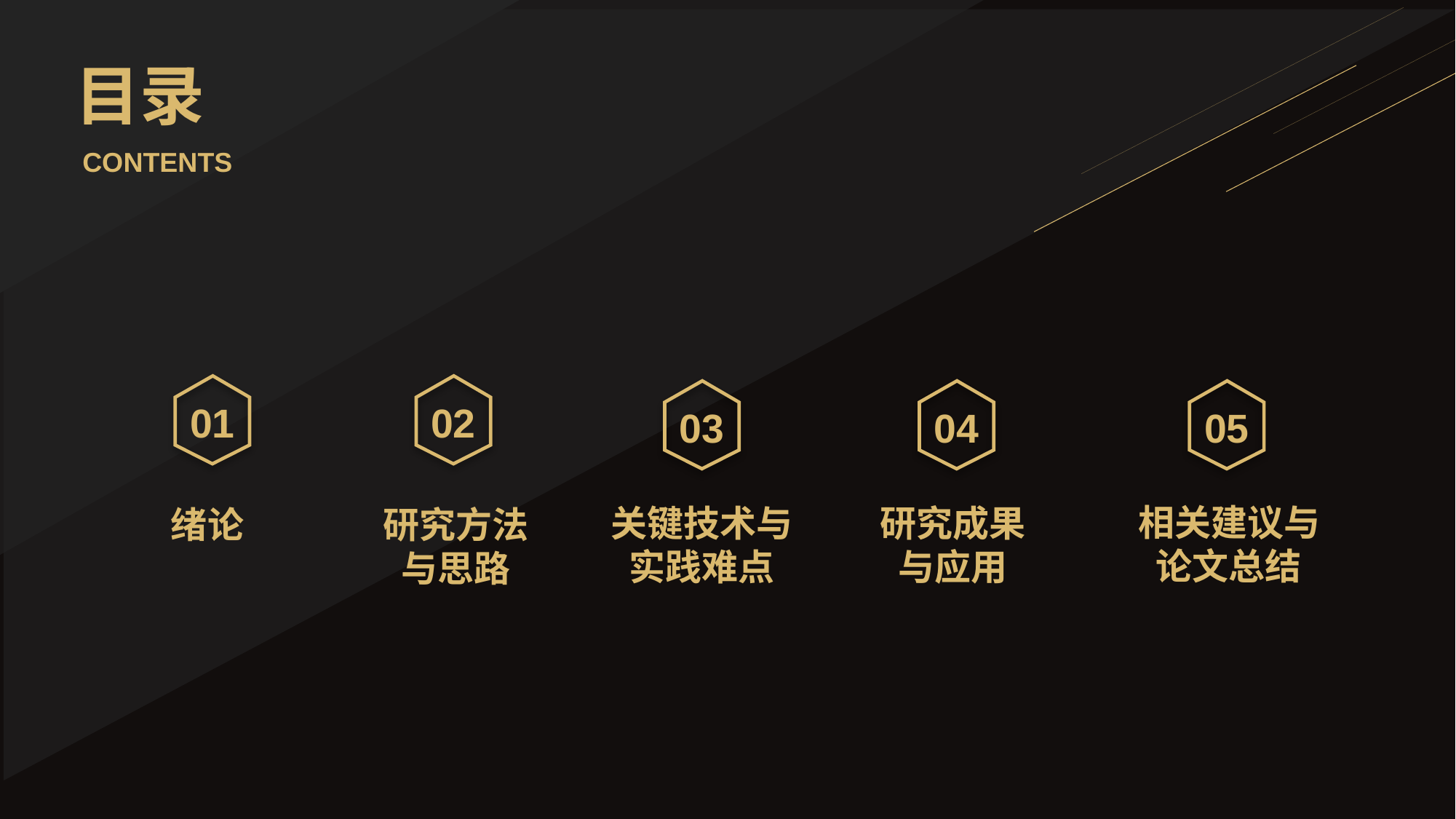

目录
CONTENTS

01

02

03

04

05
相关建议与
论文总结
研究成果
与应用
关键技术与
实践难点
绪论
研究方法
与思路